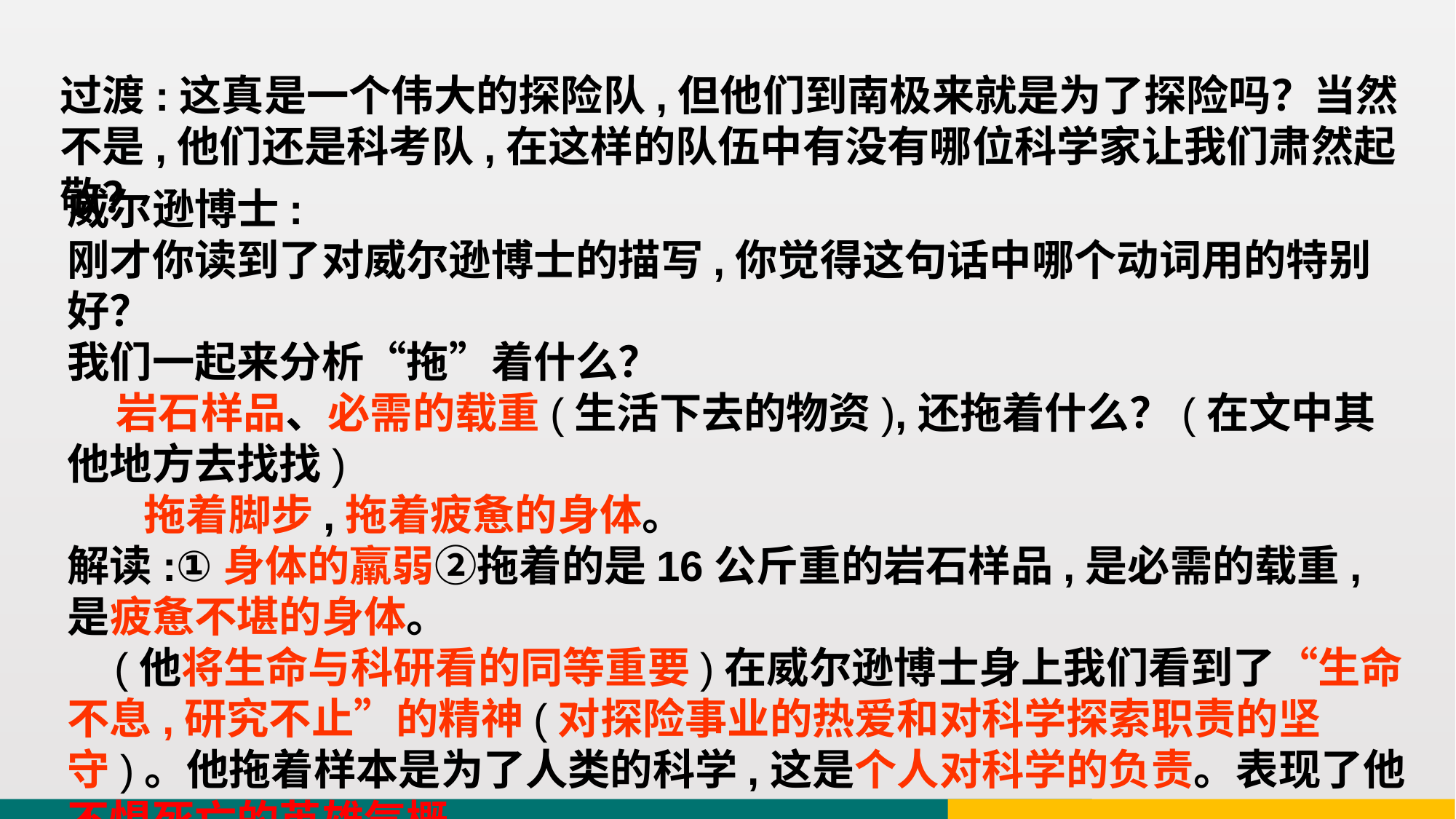

过渡:这真是一个伟大的探险队,但他们到南极来就是为了探险吗？当然不是,他们还是科考队,在这样的队伍中有没有哪位科学家让我们肃然起敬？
威尔逊博士:
刚才你读到了对威尔逊博士的描写,你觉得这句话中哪个动词用的特别好？
我们一起来分析“拖”着什么？
    岩石样品、必需的载重(生活下去的物资),还拖着什么？(在文中其他地方去找找)
       拖着脚步,拖着疲惫的身体。
解读:①身体的羸弱②拖着的是16公斤重的岩石样品,是必需的载重,是疲惫不堪的身体。
    (他将生命与科研看的同等重要)在威尔逊博士身上我们看到了“生命不息,研究不止”的精神(对探险事业的热爱和对科学探索职责的坚守)。他拖着样本是为了人类的科学,这是个人对科学的负责。表现了他不惧死亡的英雄气概。